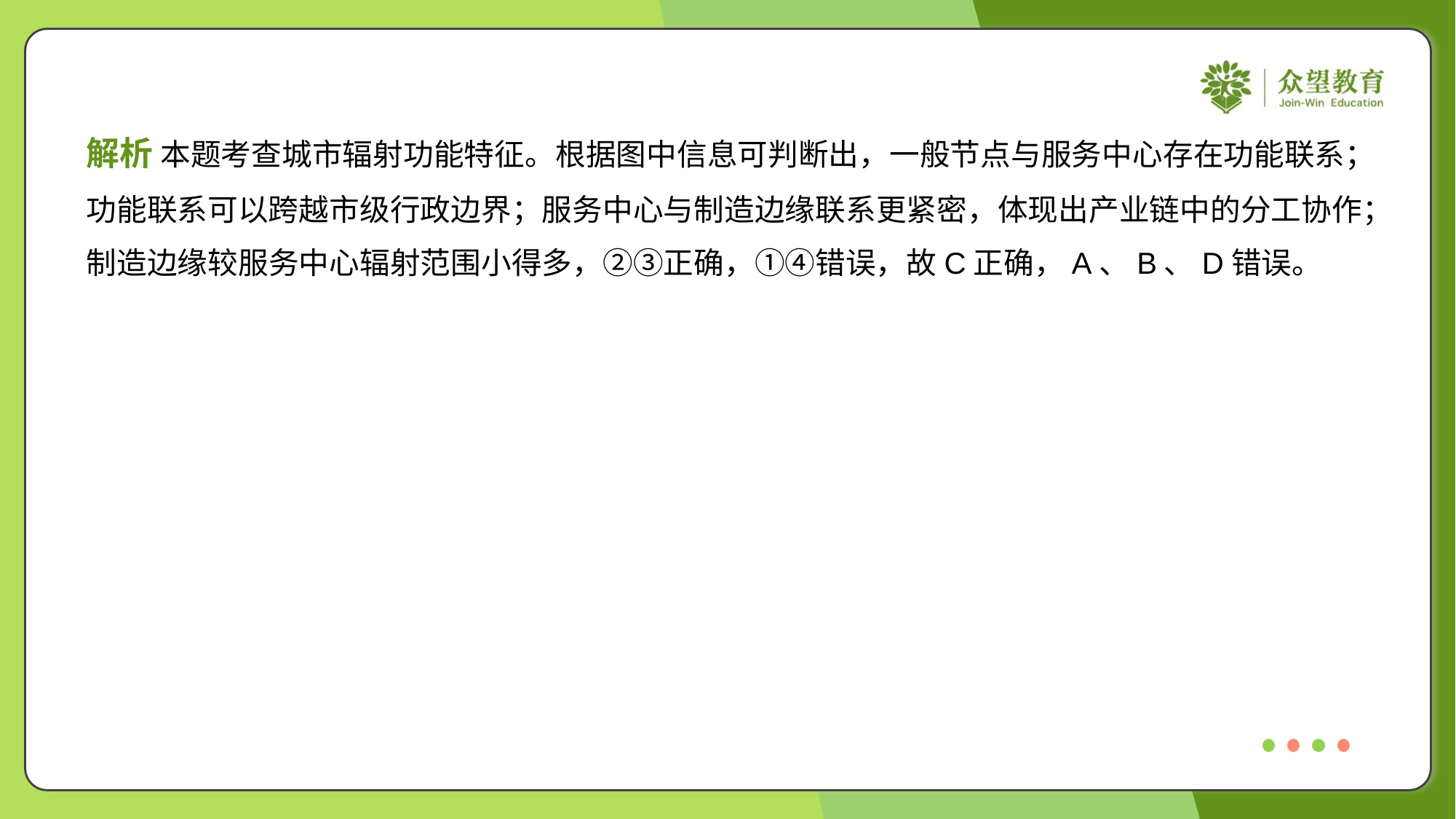

解析 本题考查城市辐射功能特征。根据图中信息可判断出，一般节点与服务中心存在功能联系；
功能联系可以跨越市级行政边界；服务中心与制造边缘联系更紧密，体现出产业链中的分工协作；
制造边缘较服务中心辐射范围小得多，②③正确，①④错误，故C正确，A、B、D错误。